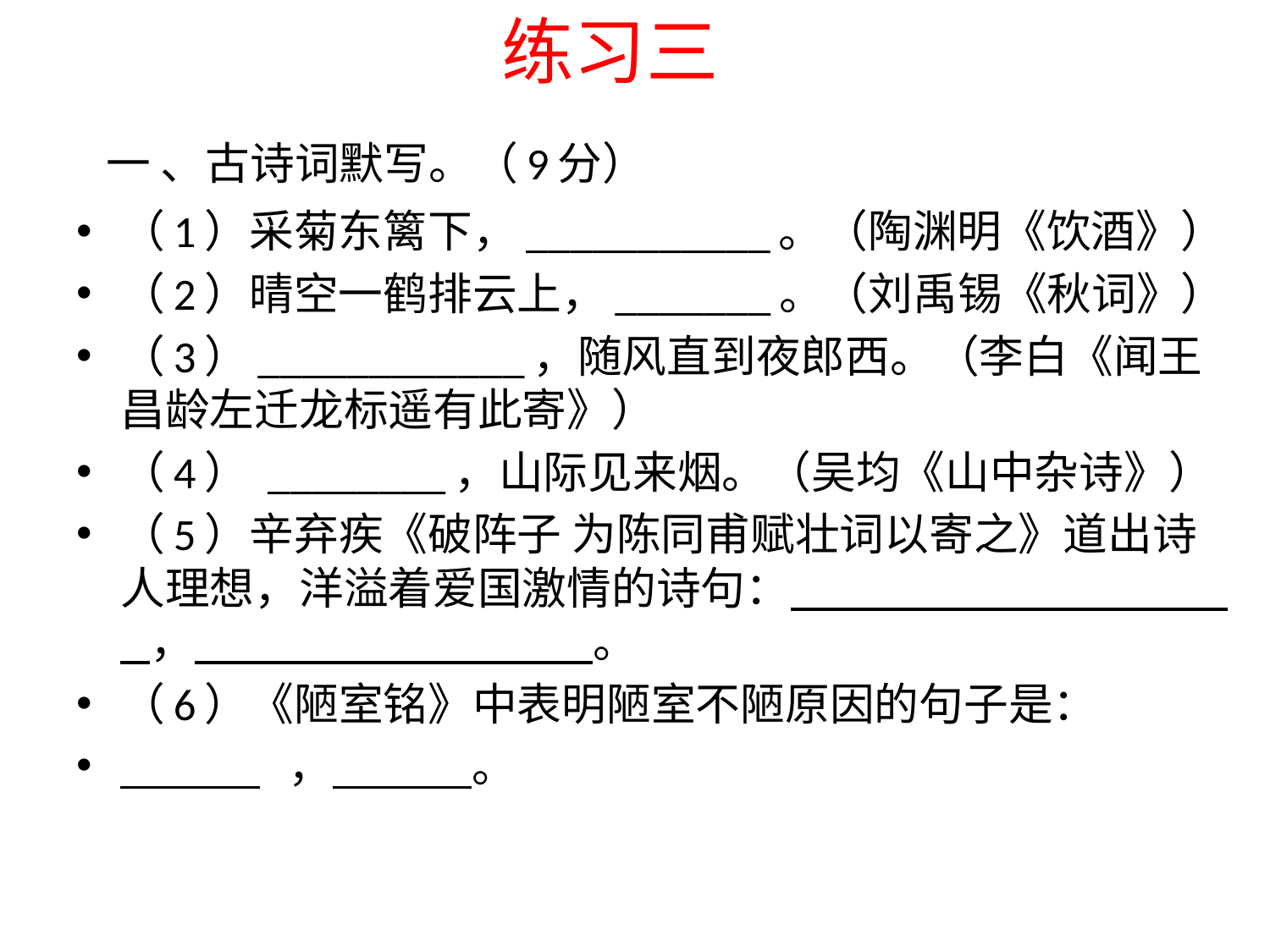

练习三
 一 、古诗词默写。（9分）
（1）采菊东篱下，___________。（陶渊明《饮酒》）
（2）晴空一鹤排云上，_______。（刘禹锡《秋词》）
（3）____________，随风直到夜郎西。（李白《闻王昌龄左迁龙标遥有此寄》）
（4） ________，山际见来烟。（吴均《山中杂诗》）
（5）辛弃疾《破阵子 为陈同甫赋壮词以寄之》道出诗人理想，洋溢着爱国激情的诗句：                                               ，                                        。
（6）《陋室铭》中表明陋室不陋原因的句子是：
                ，              。